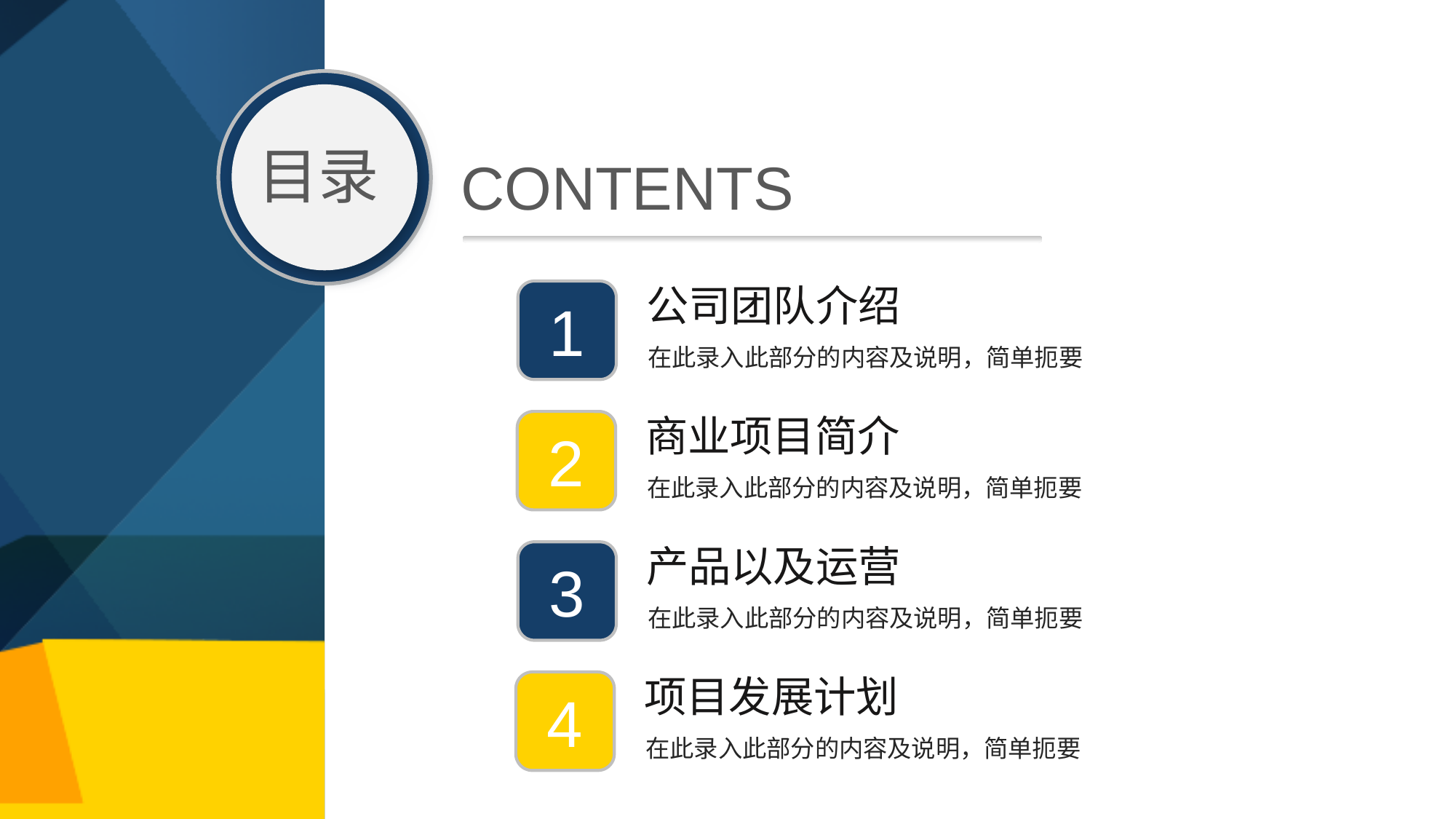

目录
CONTENTS

公司团队介绍
1
在此录入此部分的内容及说明，简单扼要
商业项目简介
2
在此录入此部分的内容及说明，简单扼要
产品以及运营
3
在此录入此部分的内容及说明，简单扼要
项目发展计划
4
在此录入此部分的内容及说明，简单扼要